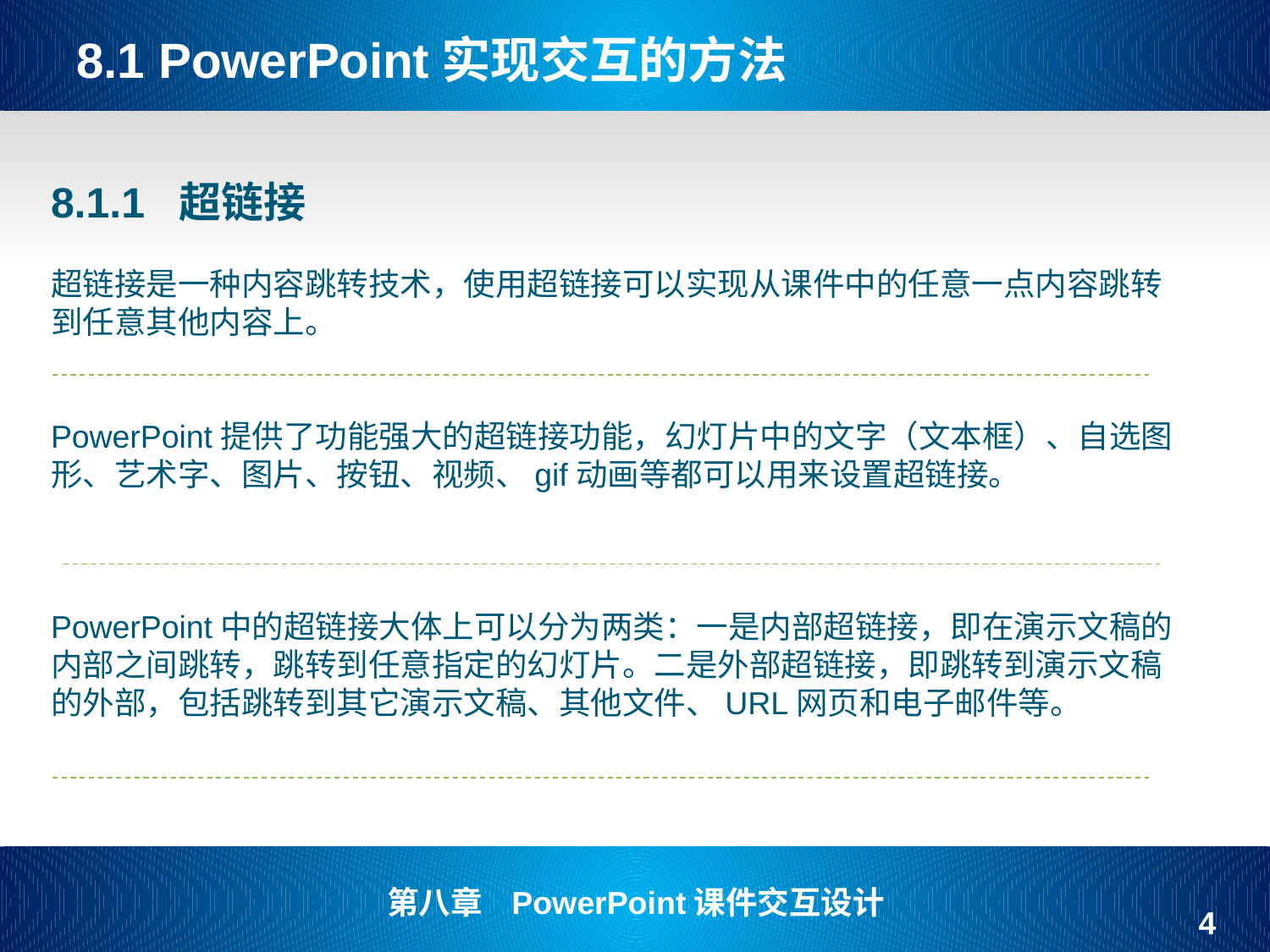

# 8.1 PowerPoint实现交互的方法

8.1.1  超链接

超链接是一种内容跳转技术，使用超链接可以实现从课件中的任意一点内容跳转到任意其他内容上。

PowerPoint提供了功能强大的超链接功能，幻灯片中的文字（文本框）、自选图形、艺术字、图片、按钮、视频、gif动画等都可以用来设置超链接。

PowerPoint中的超链接大体上可以分为两类：一是内部超链接，即在演示文稿的内部之间跳转，跳转到任意指定的幻灯片。二是外部超链接，即跳转到演示文稿的外部，包括跳转到其它演示文稿、其他文件、URL网页和电子邮件等。
4